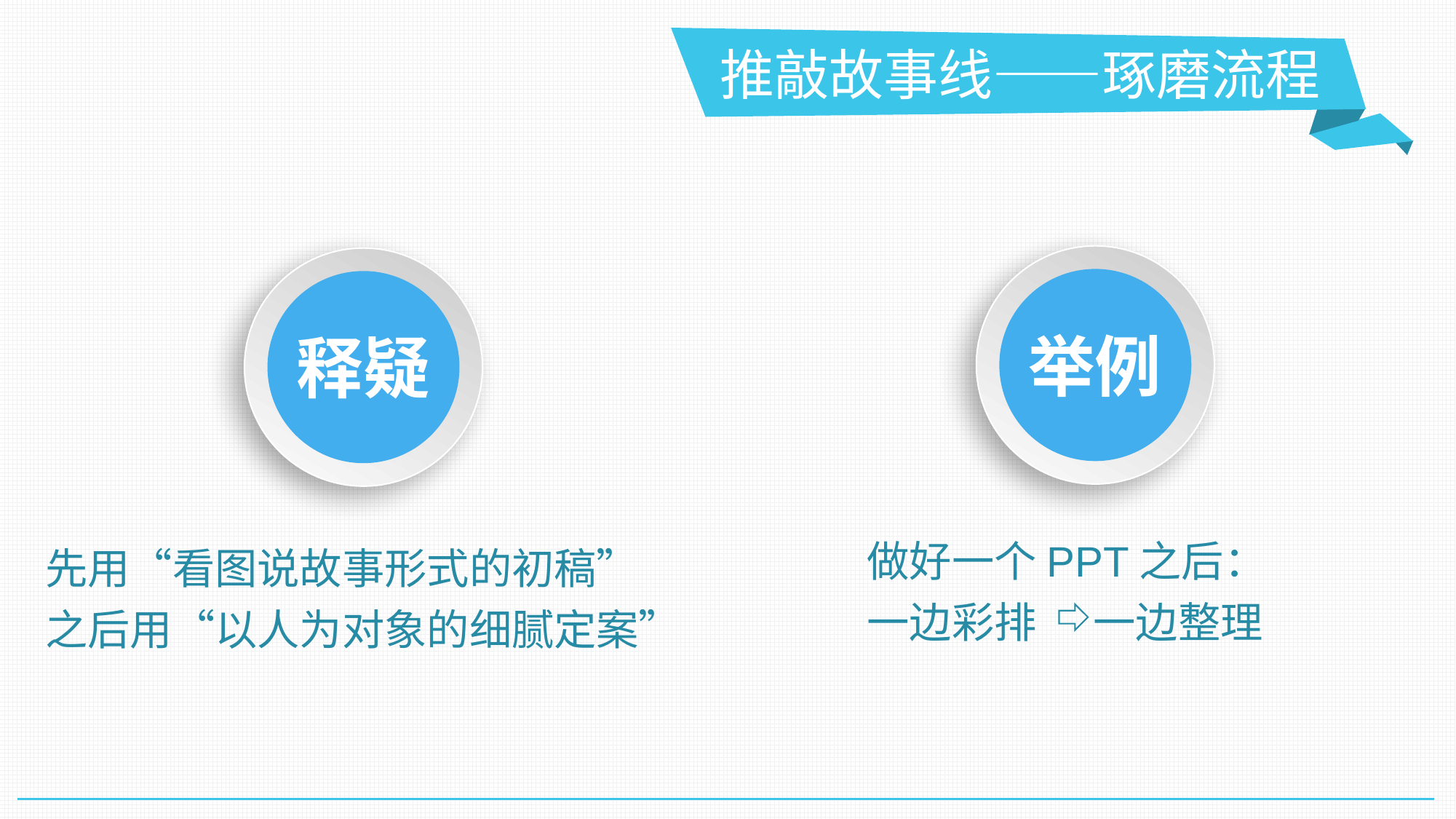

推敲故事线——琢磨流程

举例

释疑
做好一个PPT之后：
一边彩排      一边整理
先用“看图说故事形式的初稿”
之后用“以人为对象的细腻定案”